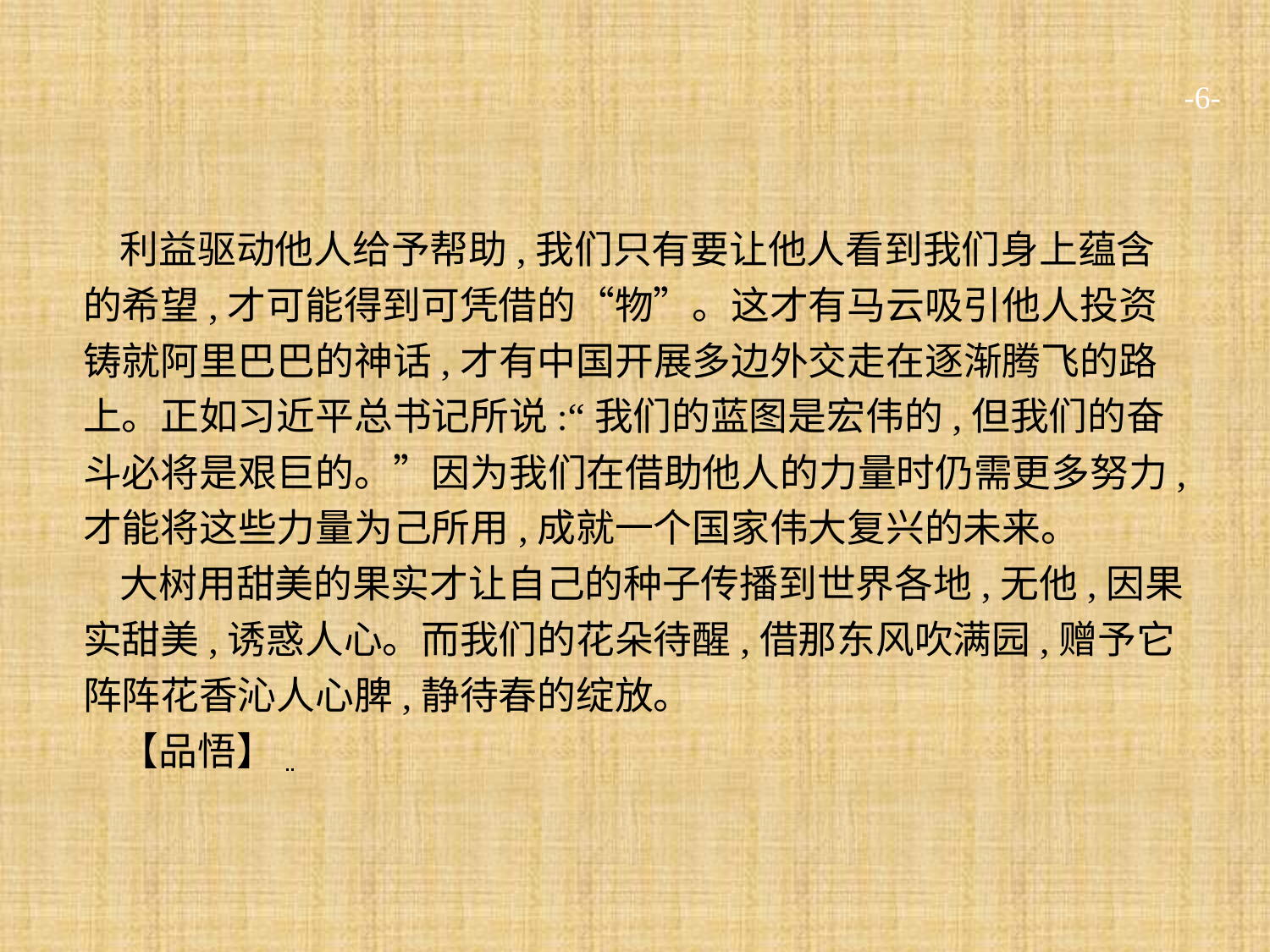

-6-
利益驱动他人给予帮助,我们只有要让他人看到我们身上蕴含的希望,才可能得到可凭借的“物”。这才有马云吸引他人投资铸就阿里巴巴的神话,才有中国开展多边外交走在逐渐腾飞的路上。正如习近平总书记所说:“我们的蓝图是宏伟的,但我们的奋斗必将是艰巨的。”因为我们在借助他人的力量时仍需更多努力,才能将这些力量为己所用,成就一个国家伟大复兴的未来。
大树用甜美的果实才让自己的种子传播到世界各地,无他,因果实甜美,诱惑人心。而我们的花朵待醒,借那东风吹满园,赠予它阵阵花香沁人心脾,静待春的绽放。
【品悟】